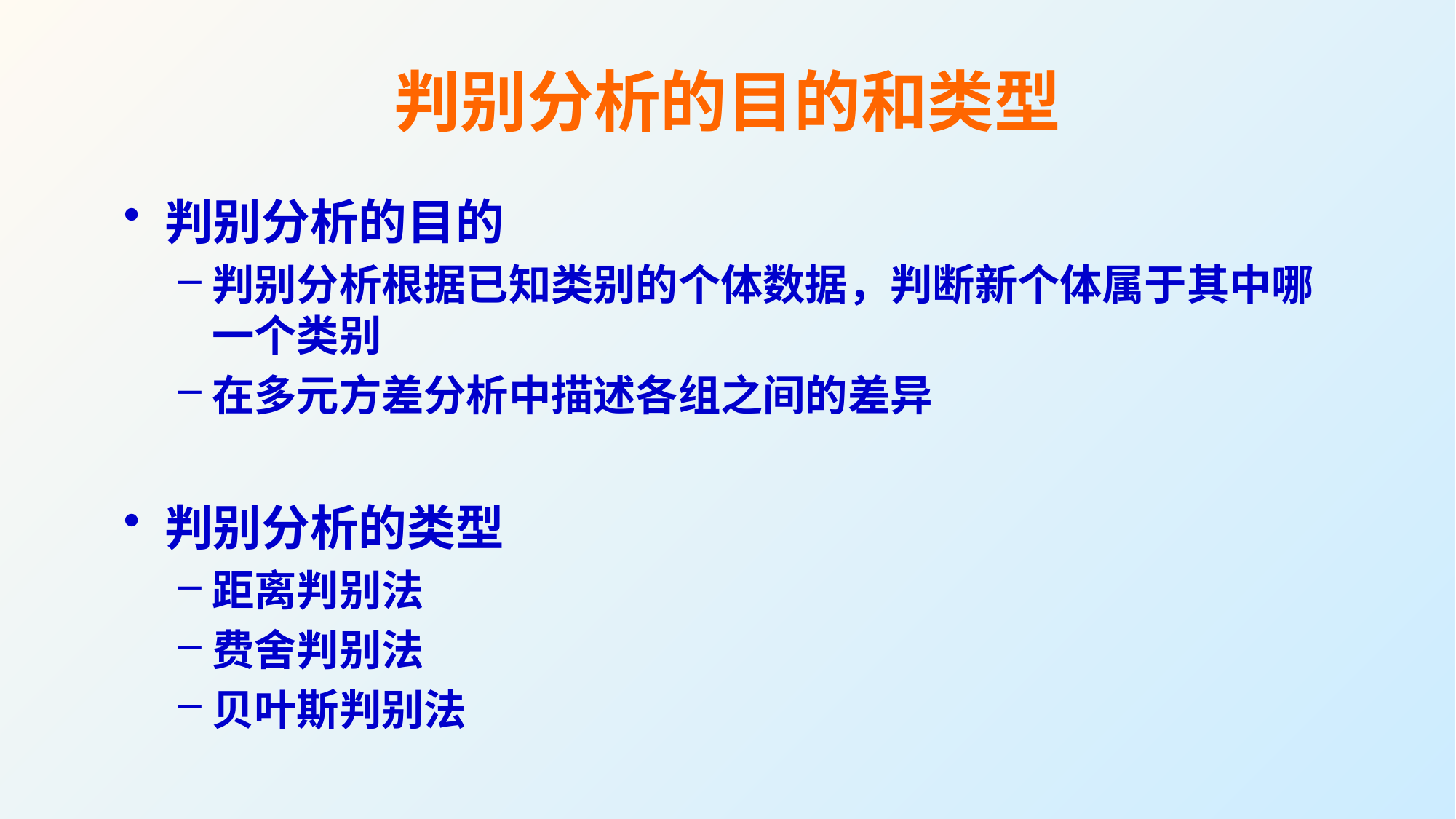

# 判别分析的目的和类型
判别分析的目的
判别分析根据已知类别的个体数据，判断新个体属于其中哪一个类别
在多元方差分析中描述各组之间的差异

判别分析的类型
距离判别法
费舍判别法
贝叶斯判别法